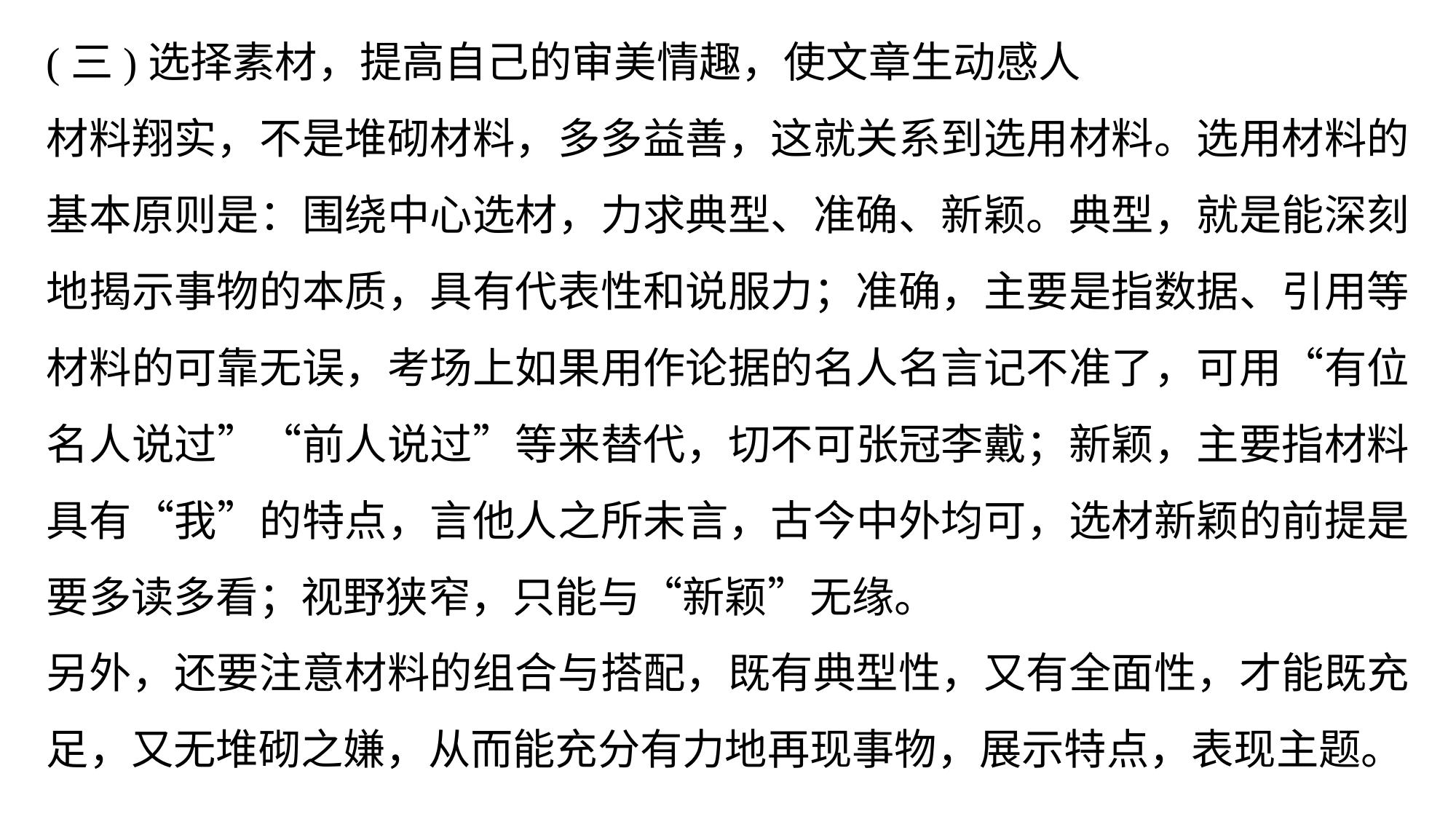

(三)选择素材，提高自己的审美情趣，使文章生动感人
材料翔实，不是堆砌材料，多多益善，这就关系到选用材料。选用材料的基本原则是：围绕中心选材，力求典型、准确、新颖。典型，就是能深刻地揭示事物的本质，具有代表性和说服力；准确，主要是指数据、引用等材料的可靠无误，考场上如果用作论据的名人名言记不准了，可用“有位名人说过”“前人说过”等来替代，切不可张冠李戴；新颖，主要指材料具有“我”的特点，言他人之所未言，古今中外均可，选材新颖的前提是要多读多看；视野狭窄，只能与“新颖”无缘。
另外，还要注意材料的组合与搭配，既有典型性，又有全面性，才能既充足，又无堆砌之嫌，从而能充分有力地再现事物，展示特点，表现主题。